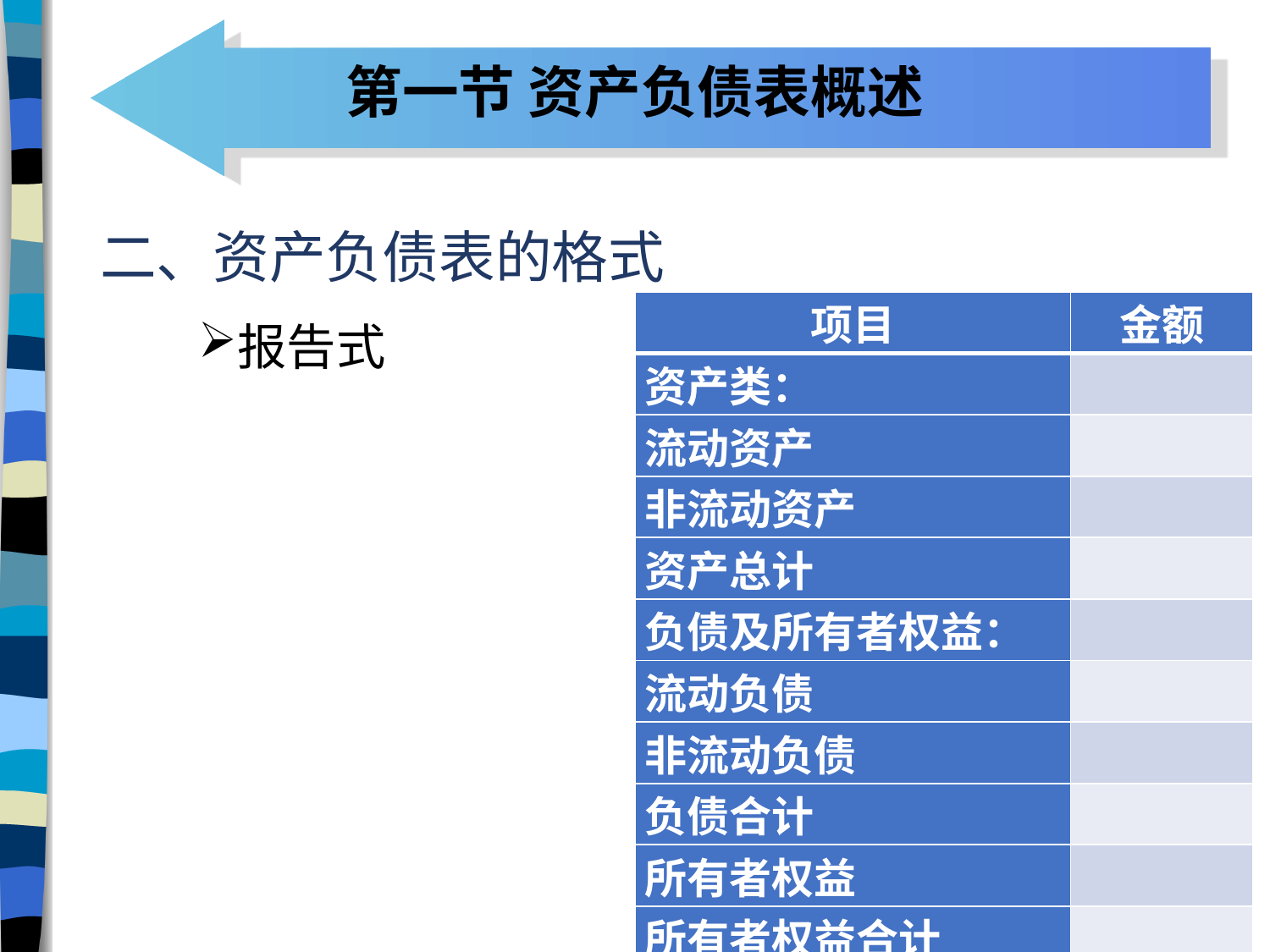

# 第一节 资产负债表概述
二、资产负债表的格式
报告式
| 项目 | 金额 |
| --- | --- |
| 资产类： |  |
| 流动资产 |  |
| 非流动资产 |  |
| 资产总计 |  |
| 负债及所有者权益： |  |
| 流动负债 |  |
| 非流动负债 |  |
| 负债合计 |  |
| 所有者权益 |  |
| 所有者权益合计 |  |
| 负债及所有者权益合计 |  |